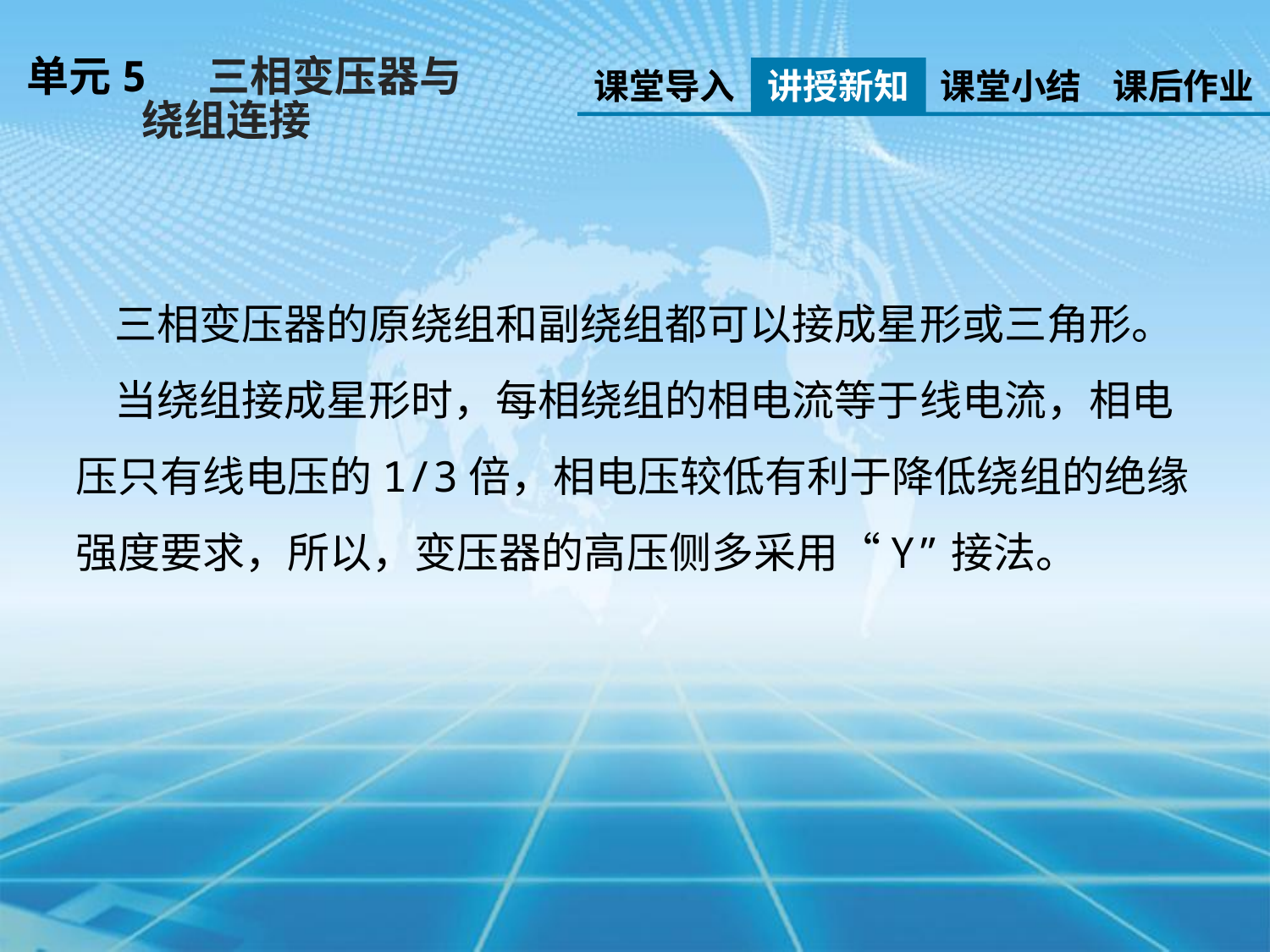

单元5  三相变压器与
           绕组连接
课堂导入
讲授新知
课堂小结
课后作业
   三相变压器的原绕组和副绕组都可以接成星形或三角形。
   当绕组接成星形时，每相绕组的相电流等于线电流，相电压只有线电压的1/3倍，相电压较低有利于降低绕组的绝缘强度要求，所以，变压器的高压侧多采用“Y”接法。